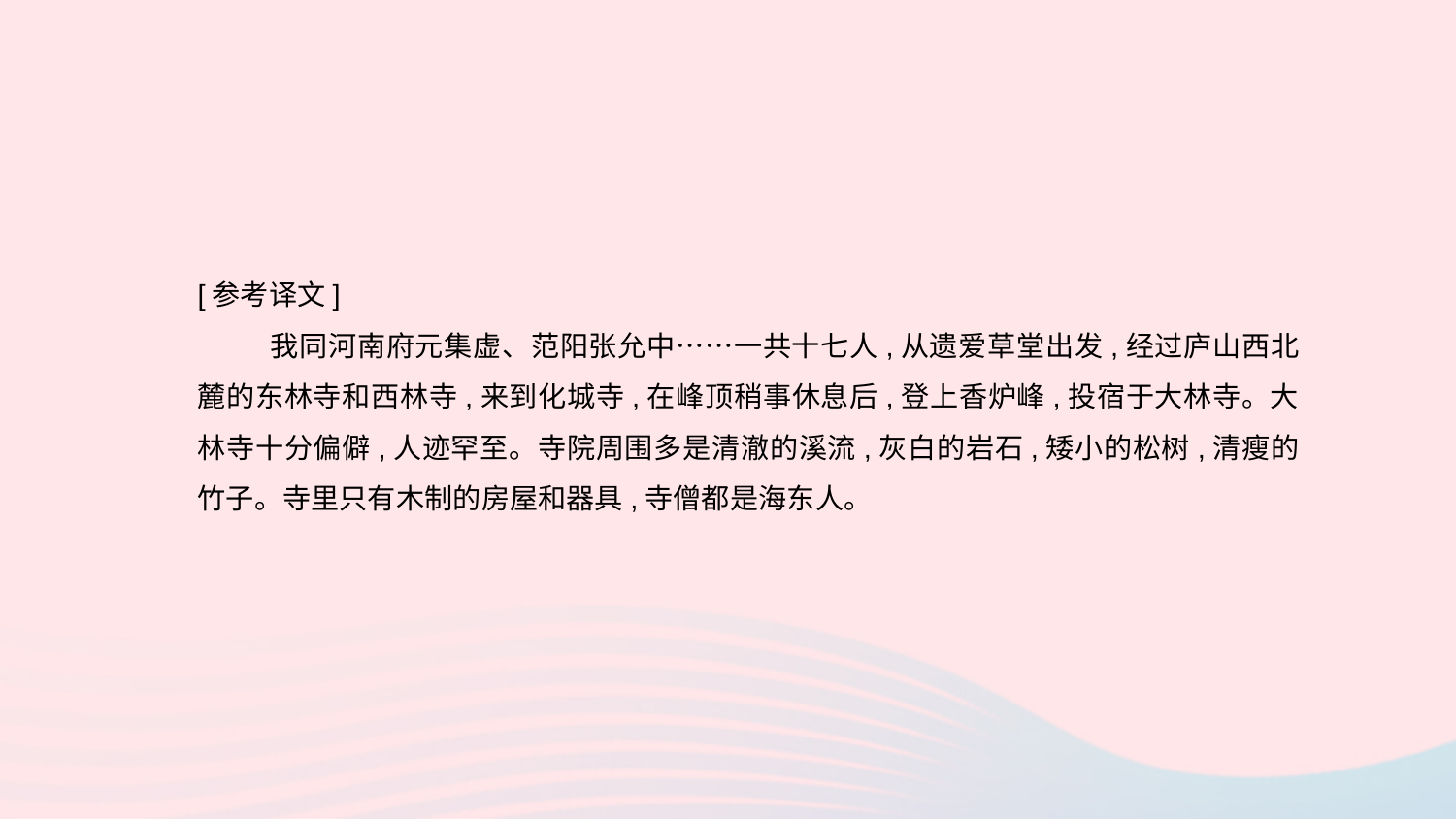

[参考译文]
我同河南府元集虚、范阳张允中……一共十七人,从遗爱草堂出发,经过庐山西北麓的东林寺和西林寺,来到化城寺,在峰顶稍事休息后,登上香炉峰,投宿于大林寺。大林寺十分偏僻,人迹罕至。寺院周围多是清澈的溪流,灰白的岩石,矮小的松树,清瘦的竹子。寺里只有木制的房屋和器具,寺僧都是海东人。